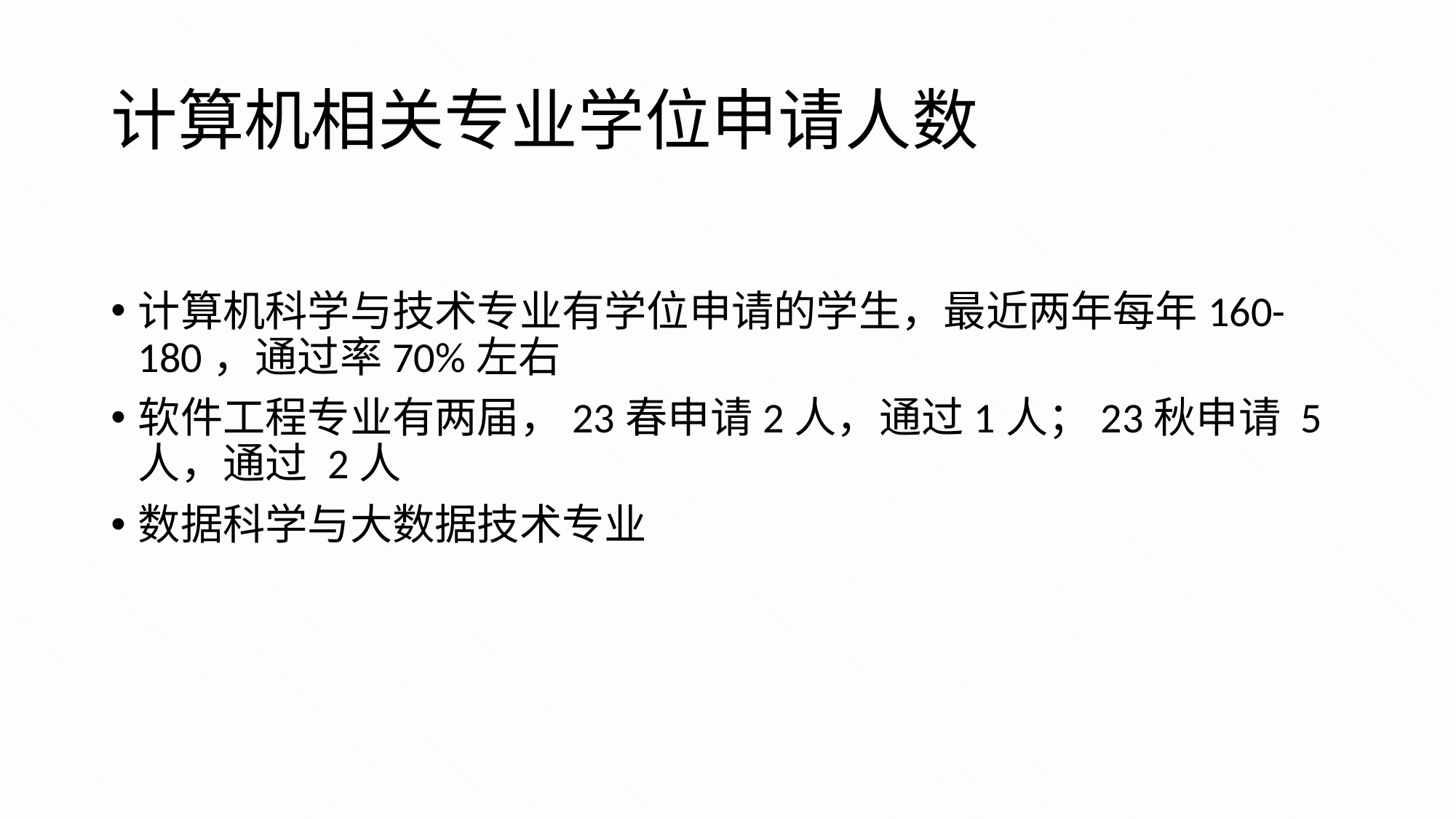

# 计算机相关专业学位申请人数

计算机科学与技术专业有学位申请的学生，最近两年每年160-180，通过率70%左右
软件工程专业有两届，23春申请2人，通过1人；23秋申请 5人，通过 2人
数据科学与大数据技术专业